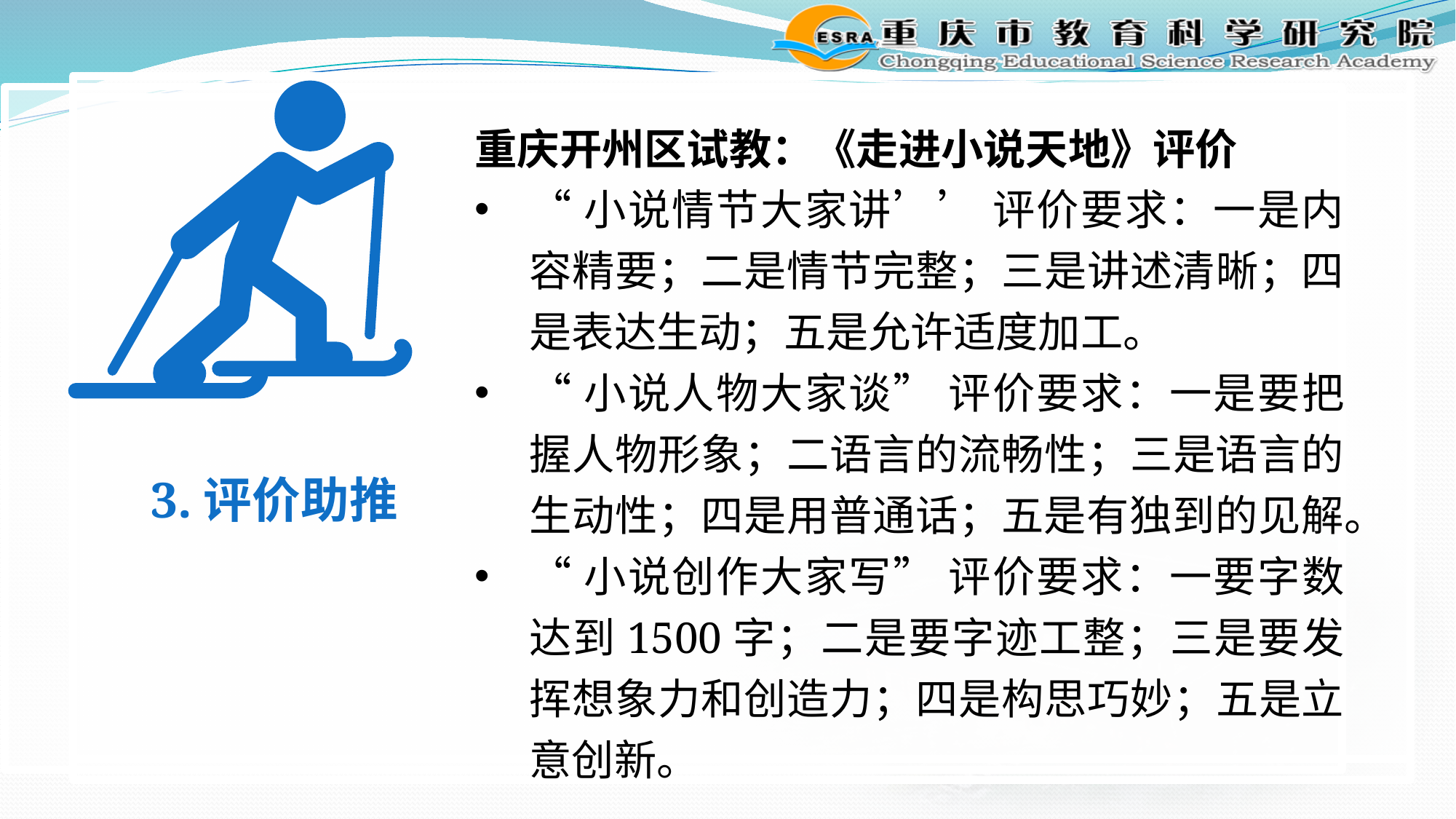

重庆开州区试教：《走进小说天地》评价
“小说情节大家讲’’ 评价要求：一是内容精要；二是情节完整；三是讲述清晰；四是表达生动；五是允许适度加工。
“小说人物大家谈” 评价要求：一是要把握人物形象；二语言的流畅性；三是语言的生动性；四是用普通话；五是有独到的见解。
“小说创作大家写” 评价要求：一要字数达到1500字；二是要字迹工整；三是要发挥想象力和创造力；四是构思巧妙；五是立意创新。

3.评价助推